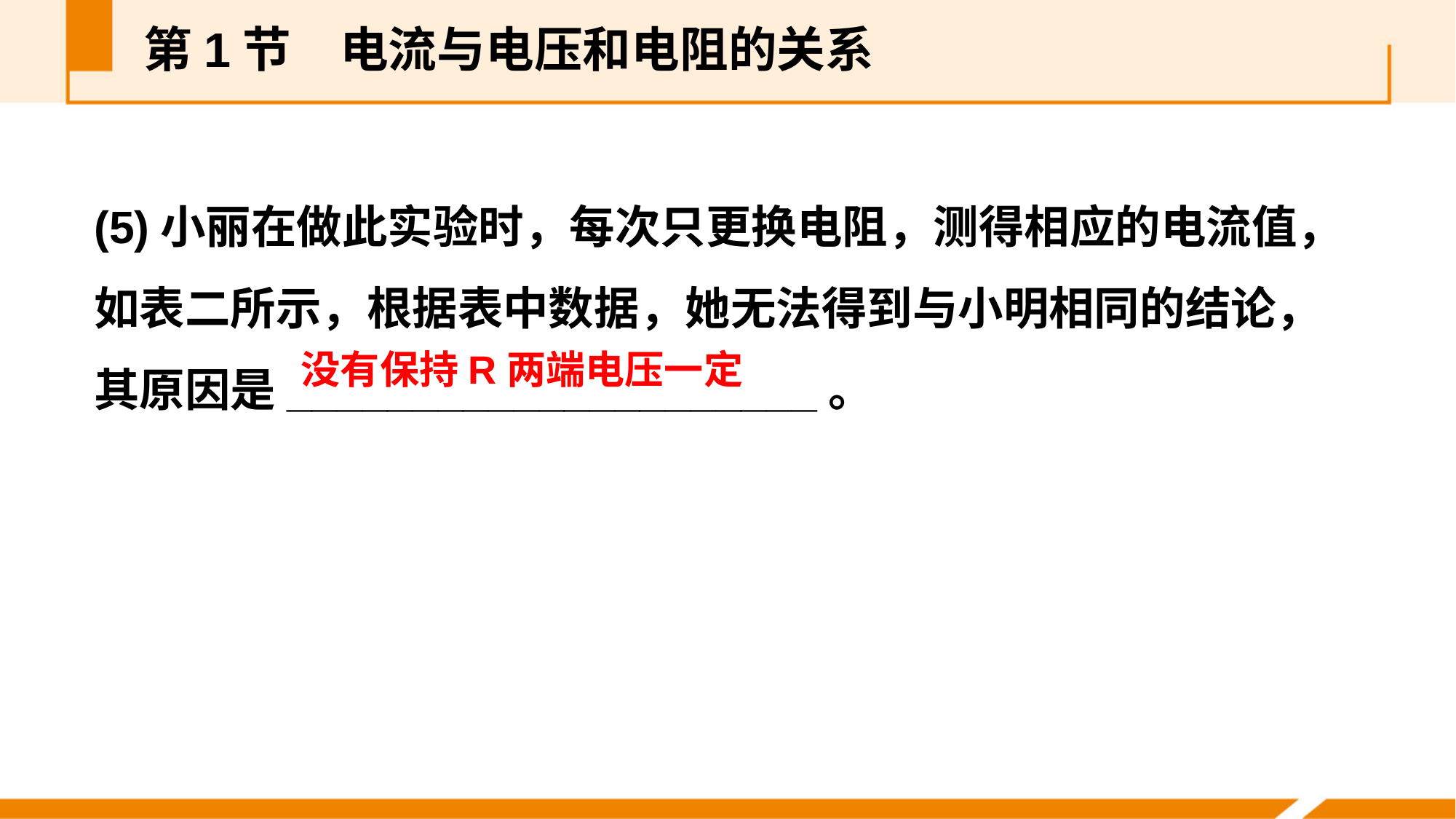

第1节　电流与电压和电阻的关系
(5)小丽在做此实验时，每次只更换电阻，测得相应的电流值，如表二所示，根据表中数据，她无法得到与小明相同的结论，其原因是_____________________。
没有保持R两端电压一定